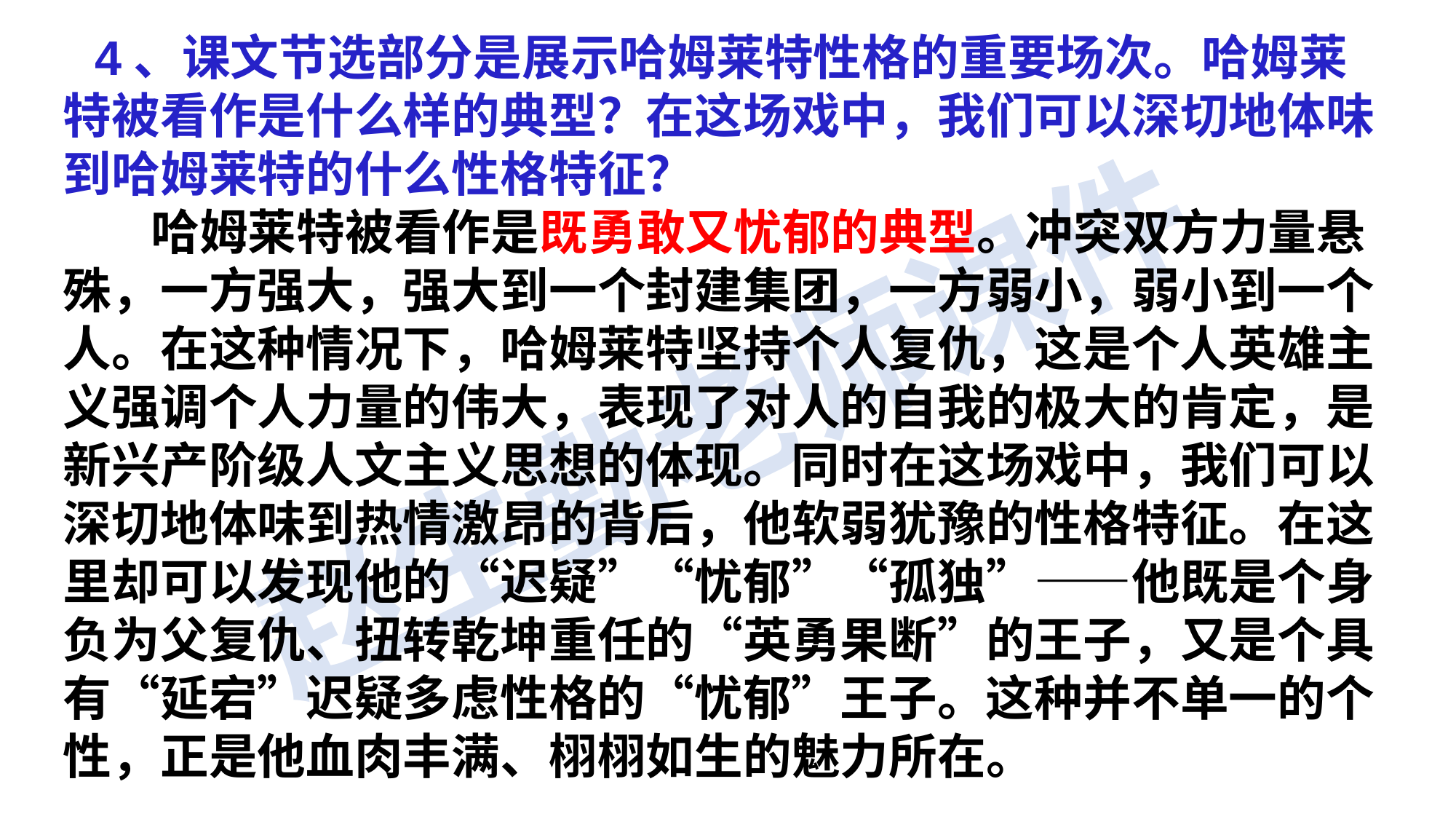

4、课文节选部分是展示哈姆莱特性格的重要场次。哈姆莱特被看作是什么样的典型？在这场戏中，我们可以深切地体味到哈姆莱特的什么性格特征？
    哈姆莱特被看作是既勇敢又忧郁的典型。冲突双方力量悬殊，一方强大，强大到一个封建集团，一方弱小，弱小到一个人。在这种情况下，哈姆莱特坚持个人复仇，这是个人英雄主义强调个人力量的伟大，表现了对人的自我的极大的肯定，是新兴产阶级人文主义思想的体现。同时在这场戏中，我们可以深切地体味到热情激昂的背后，他软弱犹豫的性格特征。在这里却可以发现他的“迟疑”“忧郁”“孤独”——他既是个身负为父复仇、扭转乾坤重任的“英勇果断”的王子，又是个具有“延宕”迟疑多虑性格的“忧郁”王子。这种并不单一的个性，正是他血肉丰满、栩栩如生的魅力所在。